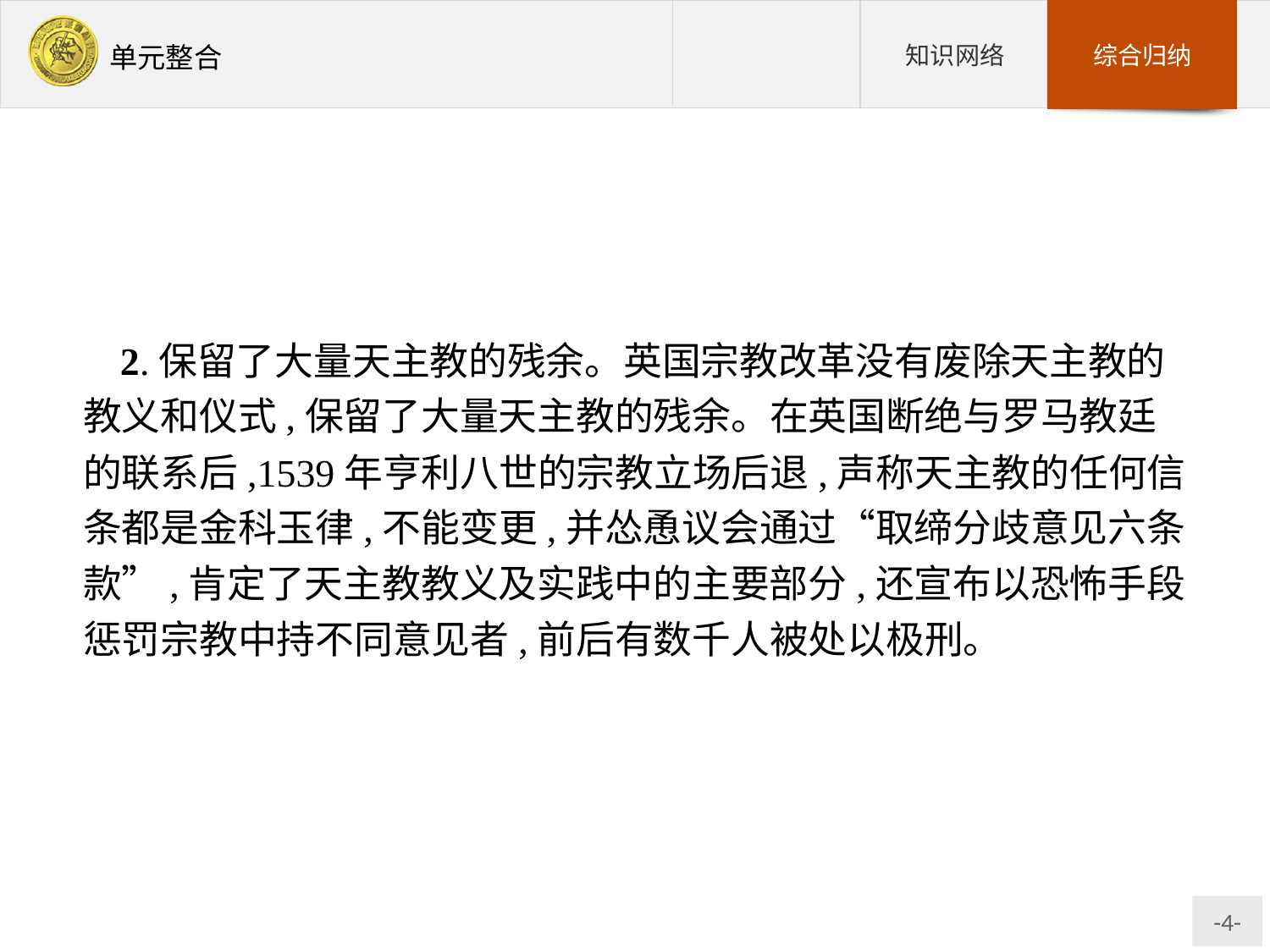

2.保留了大量天主教的残余。英国宗教改革没有废除天主教的教义和仪式,保留了大量天主教的残余。在英国断绝与罗马教廷的联系后,1539年亨利八世的宗教立场后退,声称天主教的任何信条都是金科玉律,不能变更,并怂恿议会通过“取缔分歧意见六条款”,肯定了天主教教义及实践中的主要部分,还宣布以恐怖手段惩罚宗教中持不同意见者,前后有数千人被处以极刑。